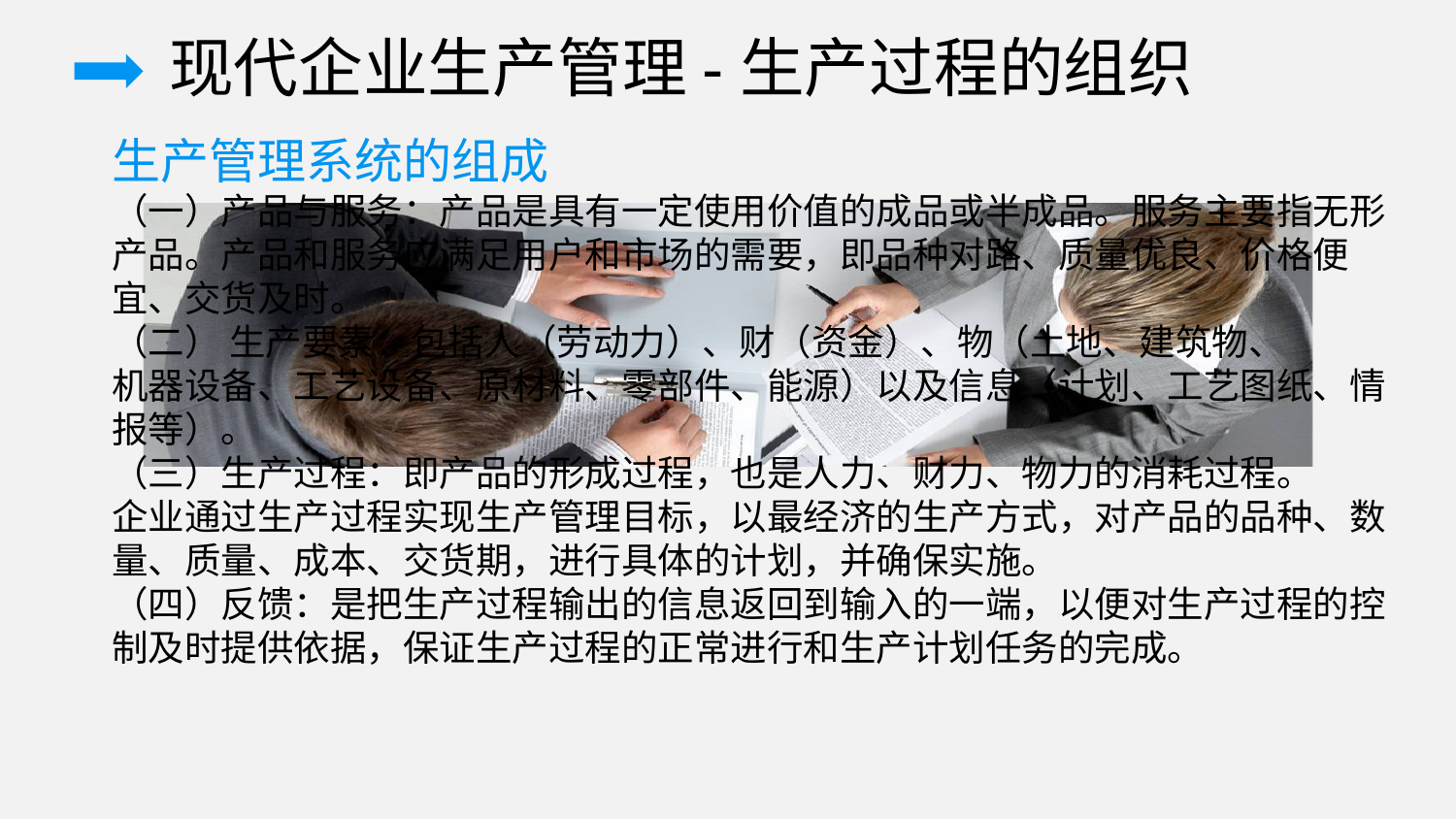

现代企业生产管理-生产过程的组织
生产管理系统的组成
（一）产品与服务：产品是具有一定使用价值的成品或半成品。服务主要指无形产品。产品和服务应满足用户和市场的需要，即品种对路、质量优良、价格便宜、交货及时。
（二） 生产要素：包括人（劳动力）、财（资金）、物（土地、建筑物、
机器设备、工艺设备、原材料、零部件、能源）以及信息（计划、工艺图纸、情报等）。
（三）生产过程：即产品的形成过程，也是人力、财力、物力的消耗过程。
企业通过生产过程实现生产管理目标，以最经济的生产方式，对产品的品种、数量、质量、成本、交货期，进行具体的计划，并确保实施。
（四）反馈：是把生产过程输出的信息返回到输入的一端，以便对生产过程的控制及时提供依据，保证生产过程的正常进行和生产计划任务的完成。